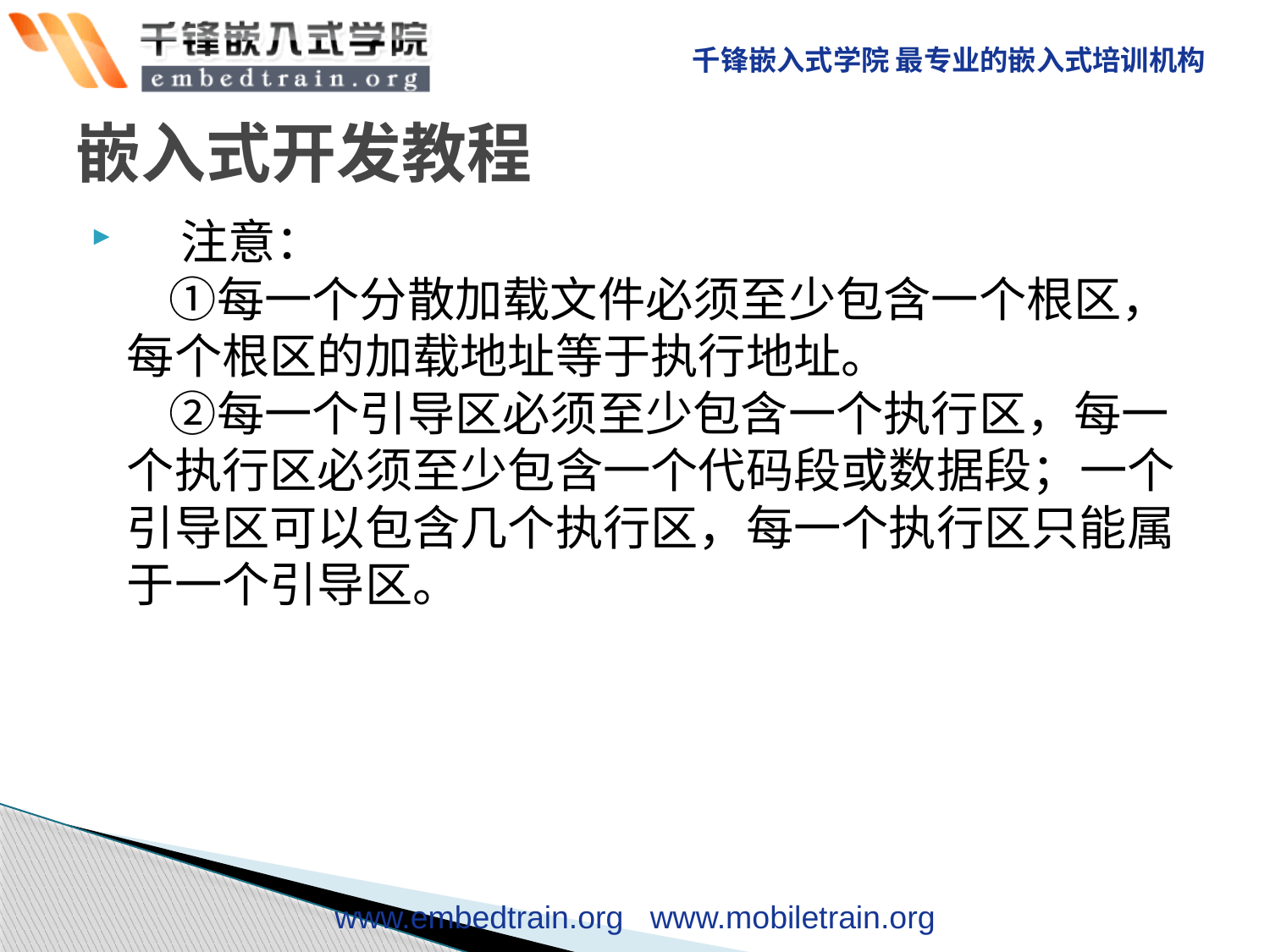

# 嵌入式开发教程
    注意：
    ①每一个分散加载文件必须至少包含一个根区，每个根区的加载地址等于执行地址。
    ②每一个引导区必须至少包含一个执行区，每一个执行区必须至少包含一个代码段或数据段；一个引导区可以包含几个执行区，每一个执行区只能属于一个引导区。